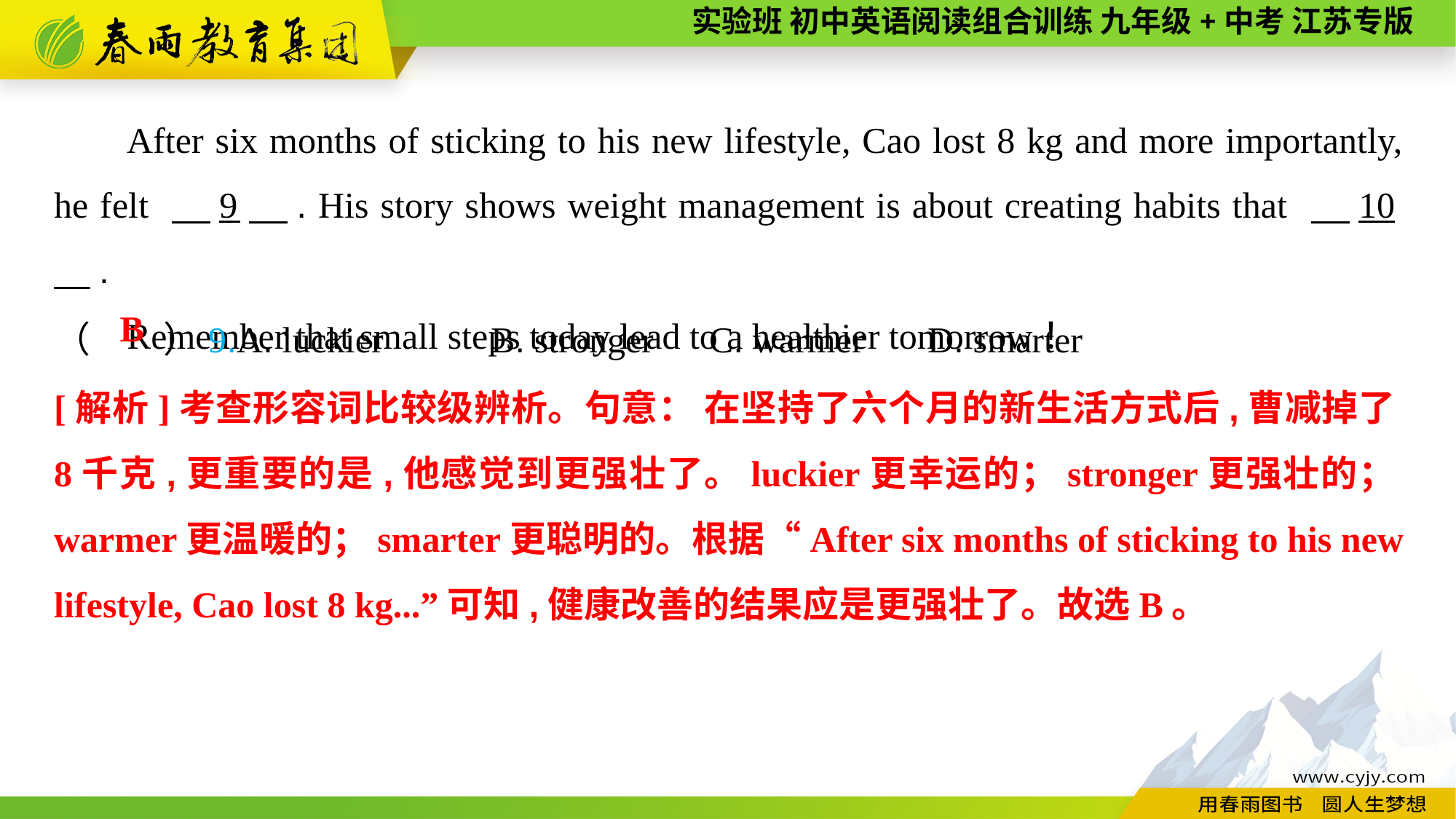

After six months of sticking to his new lifestyle, Cao lost 8 kg and more importantly, he felt 　9　. His story shows weight management is about creating habits that 　10　.
Remember that small steps today lead to a healthier tomorrow！
（　　）9.A. luckier	B. stronger	C. warmer	D. smarter
B
[解析]考查形容词比较级辨析。句意： 在坚持了六个月的新生活方式后,曹减掉了8千克,更重要的是,他感觉到更强壮了。luckier更幸运的；stronger更强壮的；warmer更温暖的；smarter更聪明的。根据“After six months of sticking to his new lifestyle, Cao lost 8 kg...”可知,健康改善的结果应是更强壮了。故选B。